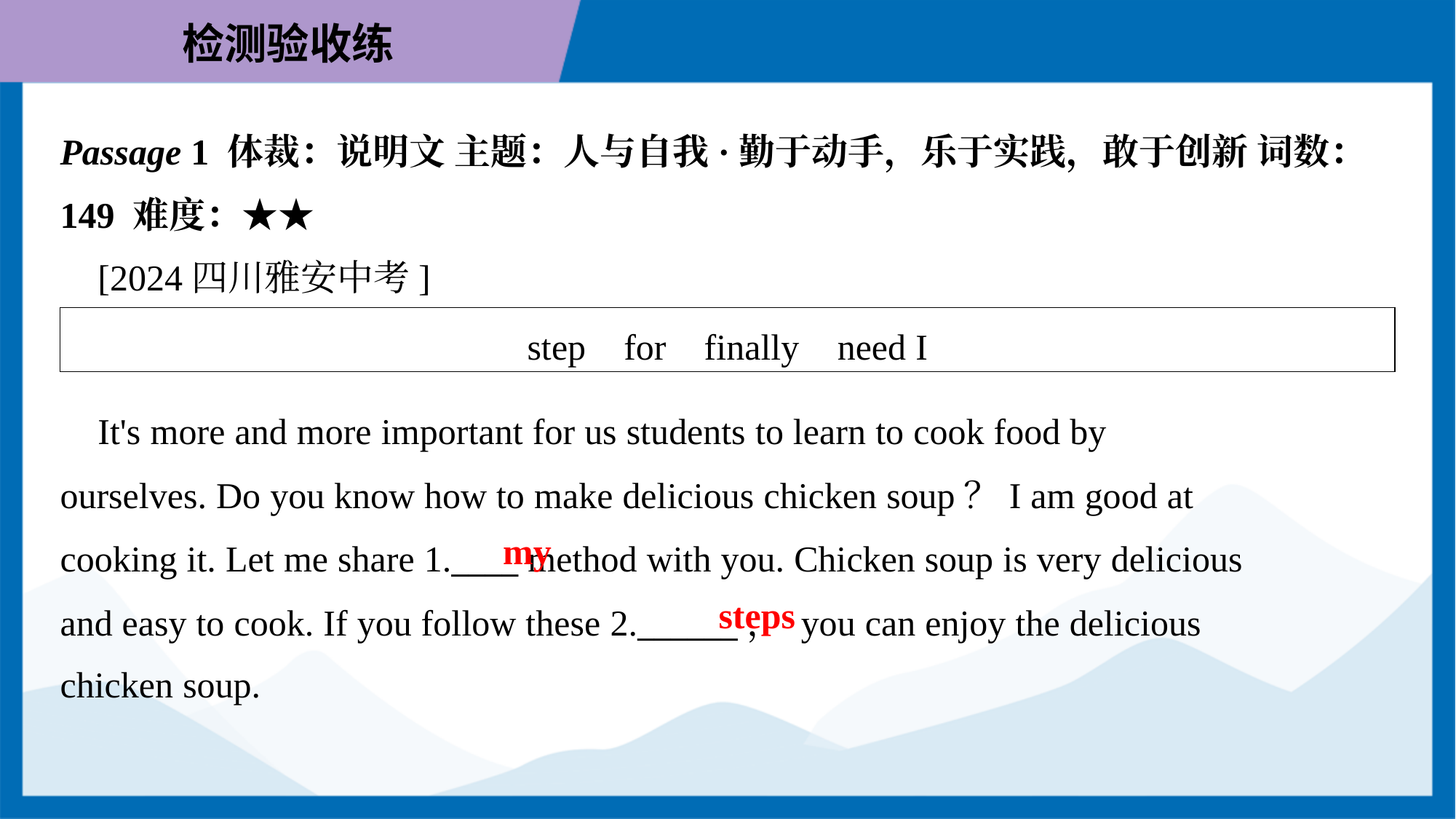

Passage 1 体裁：说明文 主题：人与自我·勤于动手，乐于实践，敢于创新 词数：
149 难度：★★
    [2024四川雅安中考]
| step for finally need I |
| --- |
    It's more and more important for us students to learn to cook food by
ourselves. Do you know how to make delicious chicken soup？I am good at
cooking it. Let me share 1.____ method with you. Chicken soup is very delicious
and easy to cook. If you follow these 2.______， you can enjoy the delicious
chicken soup.
my
steps